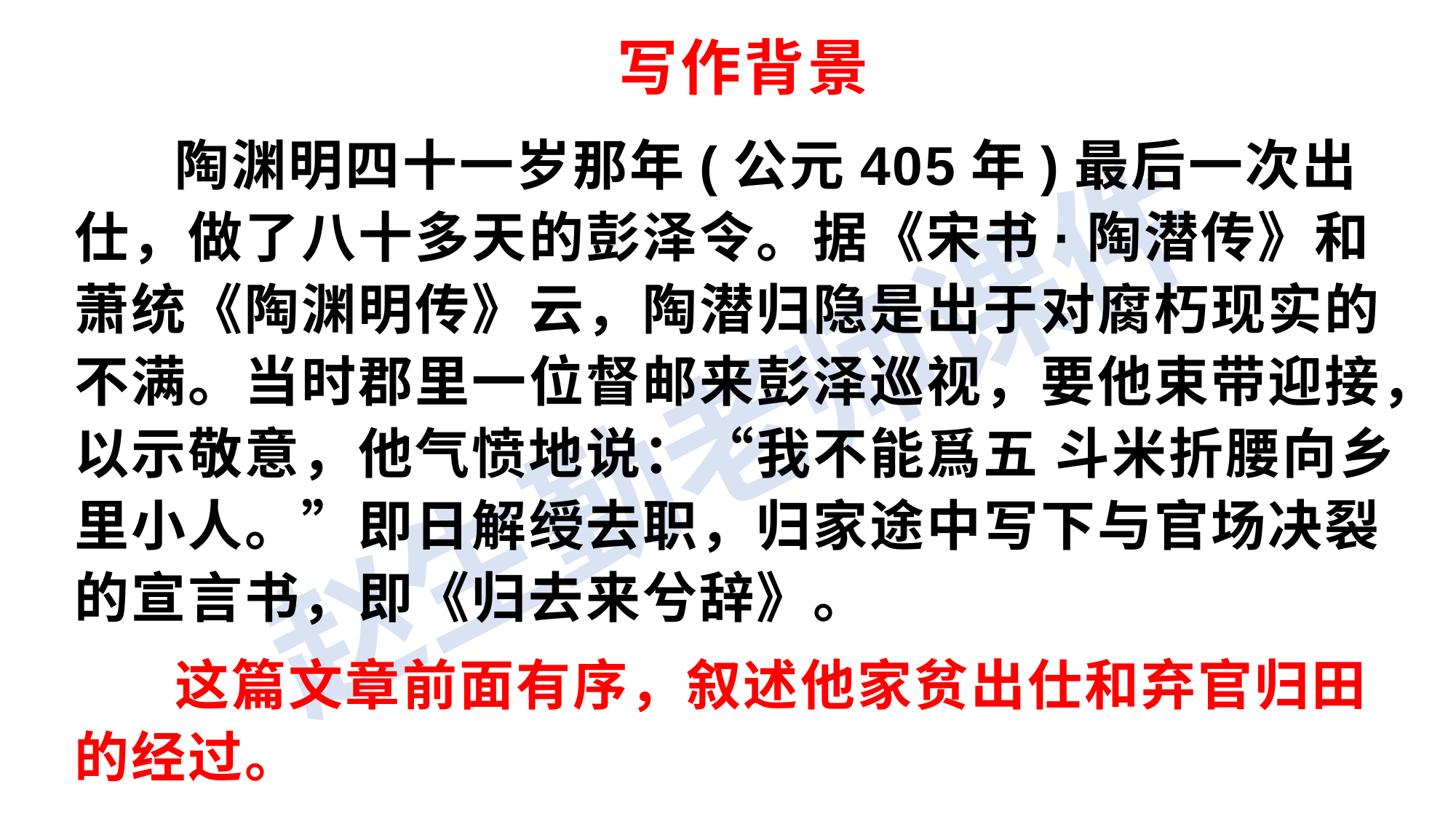

写作背景
      陶渊明四十一岁那年(公元405年)最后一次出仕，做了八十多天的彭泽令。据《宋书·陶潜传》和萧统《陶渊明传》云，陶潜归隐是出于对腐朽现实的不满。当时郡里一位督邮来彭泽巡视，要他束带迎接，以示敬意，他气愤地说：“我不能爲五 斗米折腰向乡里小人。”即日解绶去职，归家途中写下与官场决裂的宣言书，即《归去来兮辞》。
      这篇文章前面有序，叙述他家贫出仕和弃官归田的经过。